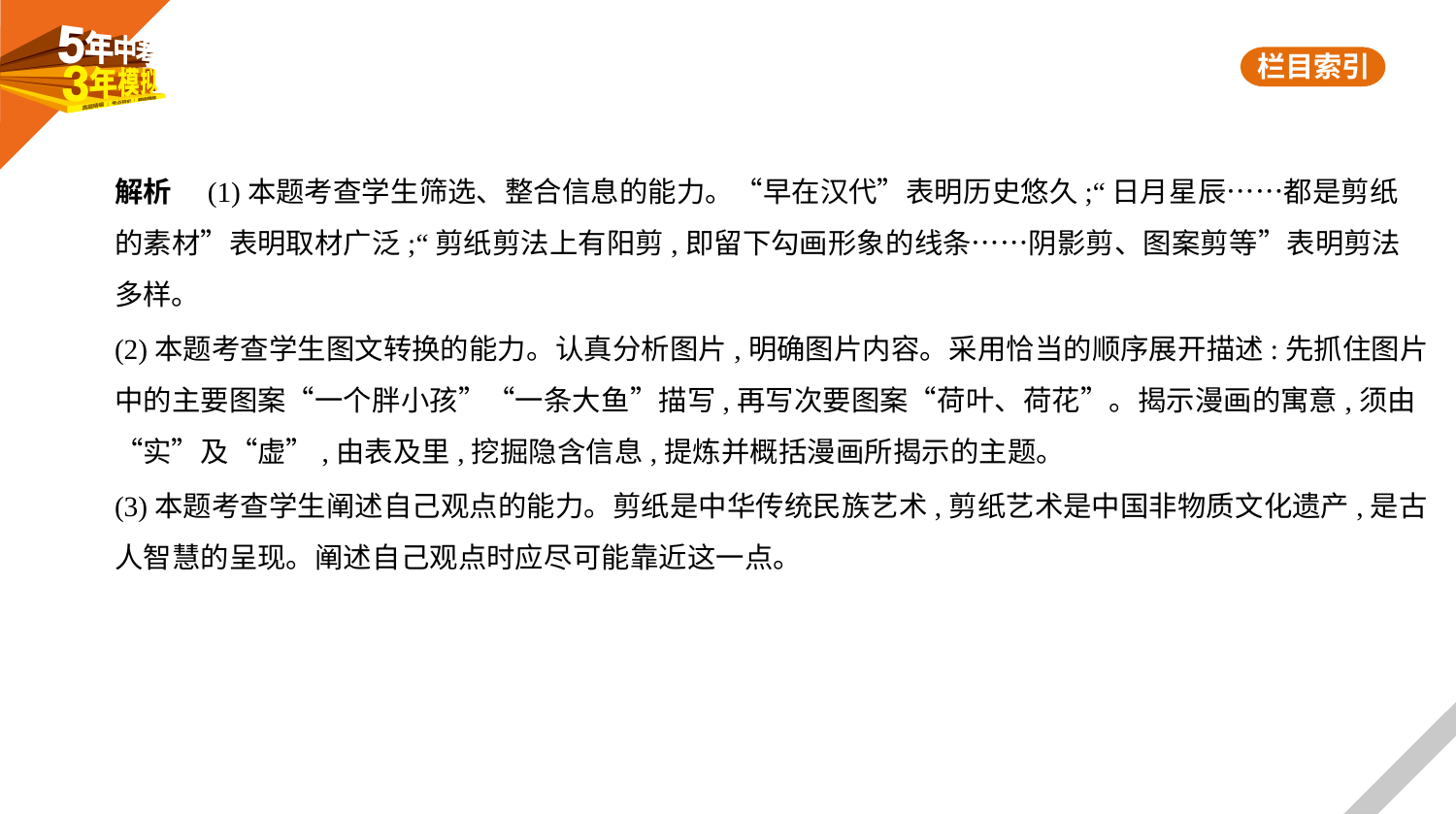

解析　(1)本题考查学生筛选、整合信息的能力。“早在汉代”表明历史悠久;“日月星辰……都是剪纸
的素材”表明取材广泛;“剪纸剪法上有阳剪,即留下勾画形象的线条……阴影剪、图案剪等”表明剪法
多样。
(2)本题考查学生图文转换的能力。认真分析图片,明确图片内容。采用恰当的顺序展开描述:先抓住图片
中的主要图案“一个胖小孩”“一条大鱼”描写,再写次要图案“荷叶、荷花”。揭示漫画的寓意,须由
“实”及“虚”,由表及里,挖掘隐含信息,提炼并概括漫画所揭示的主题。
(3)本题考查学生阐述自己观点的能力。剪纸是中华传统民族艺术,剪纸艺术是中国非物质文化遗产,是古
人智慧的呈现。阐述自己观点时应尽可能靠近这一点。